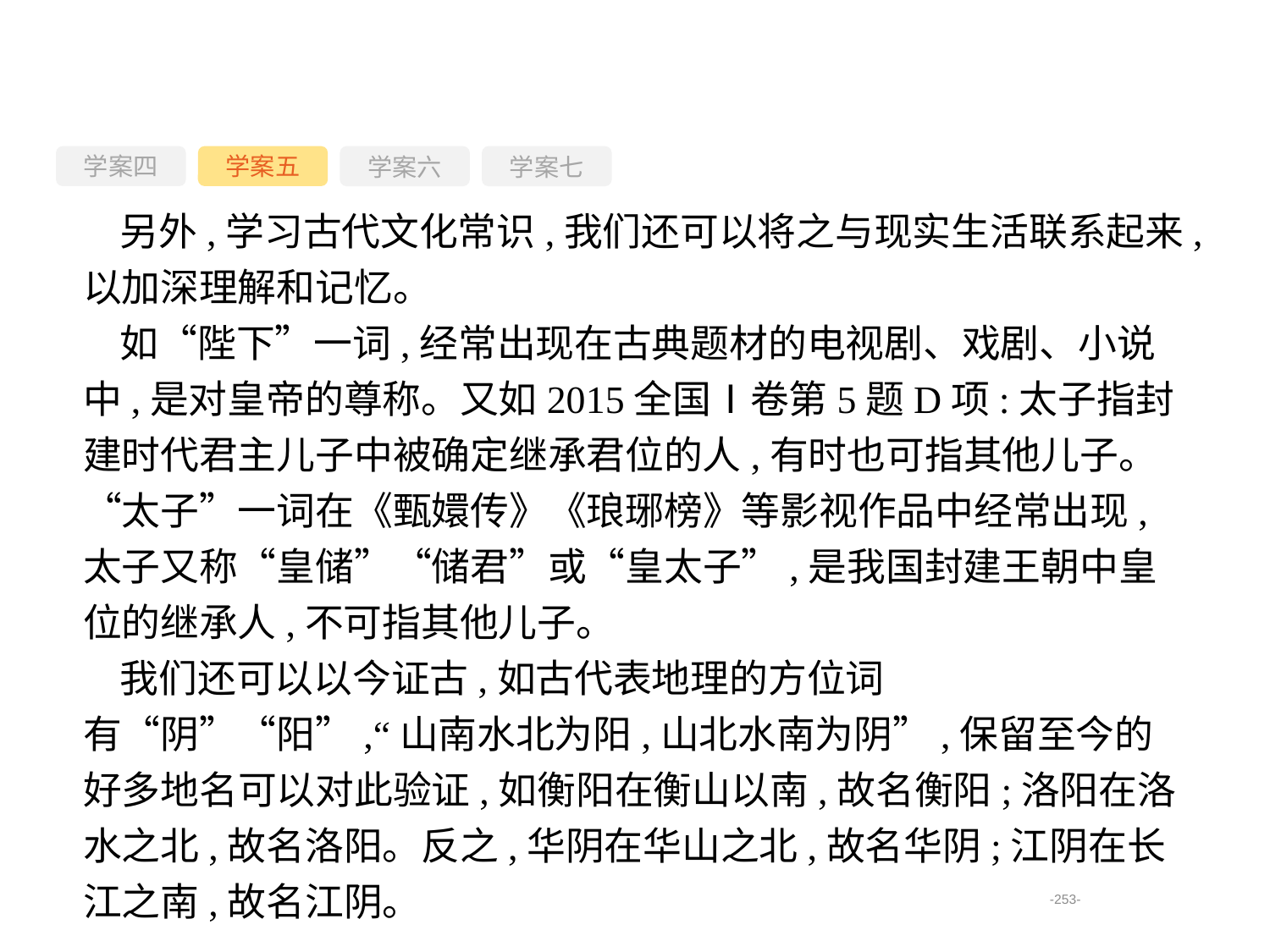

学案四
学案六
学案七
学案五
另外,学习古代文化常识,我们还可以将之与现实生活联系起来,以加深理解和记忆。
如“陛下”一词,经常出现在古典题材的电视剧、戏剧、小说中,是对皇帝的尊称。又如2015全国Ⅰ卷第5题D项:太子指封建时代君主儿子中被确定继承君位的人,有时也可指其他儿子。“太子”一词在《甄嬛传》《琅琊榜》等影视作品中经常出现,太子又称“皇储”“储君”或“皇太子”,是我国封建王朝中皇位的继承人,不可指其他儿子。
我们还可以以今证古,如古代表地理的方位词有“阴”“阳”,“山南水北为阳,山北水南为阴”,保留至今的好多地名可以对此验证,如衡阳在衡山以南,故名衡阳;洛阳在洛水之北,故名洛阳。反之,华阴在华山之北,故名华阴;江阴在长江之南,故名江阴。
-253-